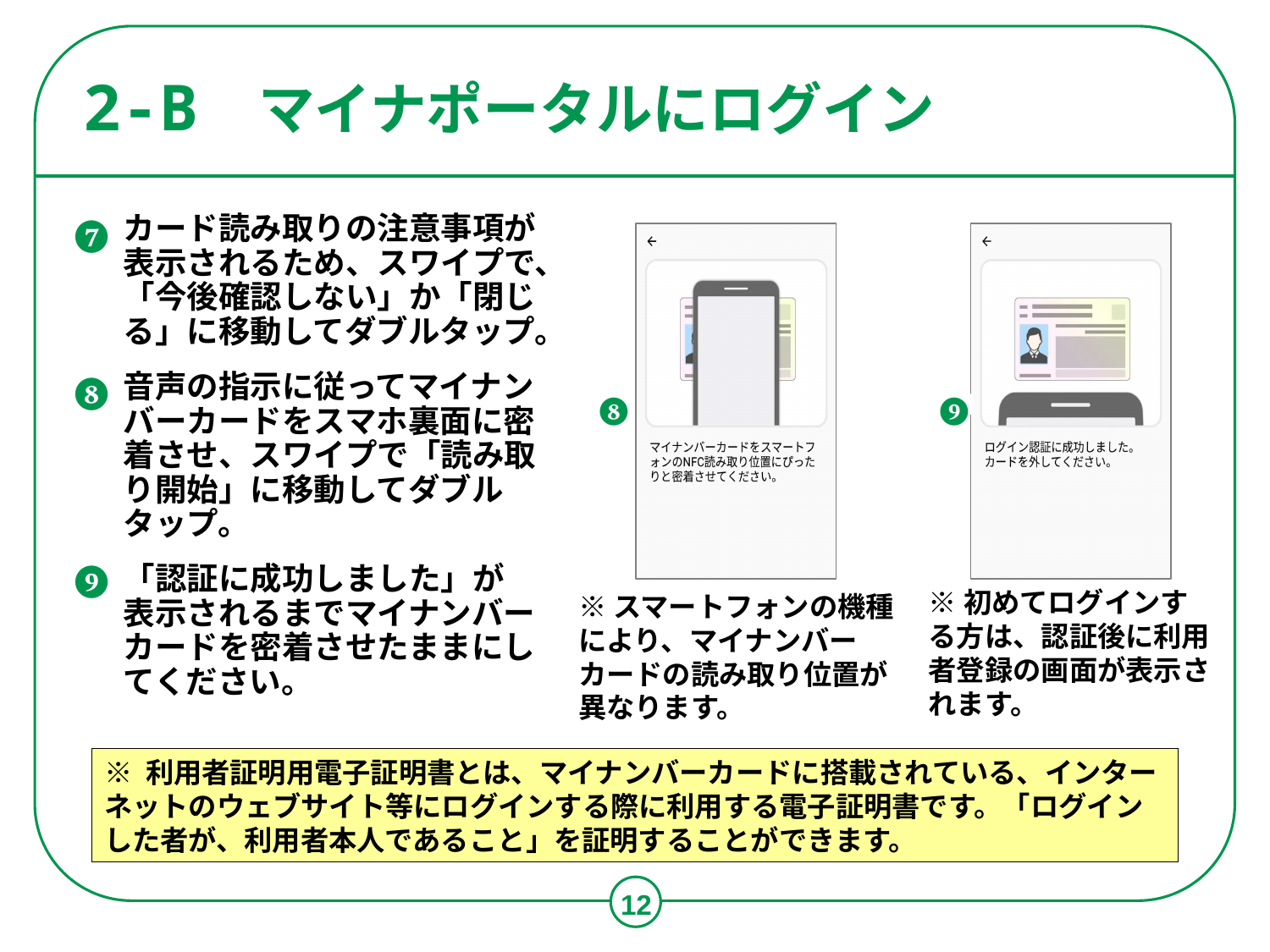

# マイナポータルにログイン
2-B
❼
カード読み取りの注意事項が表示されるため、スワイプで、「今後確認しない」か「閉じる」に移動してダブルタップ。
音声の指示に従ってマイナンバーカードをスマホ裏面に密着させ、スワイプで「読み取り開始」に移動してダブルタップ。
「認証に成功しました」が
表示されるまでマイナンバーカードを密着させたままにしてください。

❽
❽

❾

❾
※初めてログインする方は、認証後に利用者登録の画面が表示されます。
※スマートフォンの機種により、マイナンバーカードの読み取り位置が異なります。
※ 利用者証明用電子証明書とは、マイナンバーカードに搭載されている、インターネットのウェブサイト等にログインする際に利用する電子証明書です。「ログインした者が、利用者本人であること」を証明することができます。